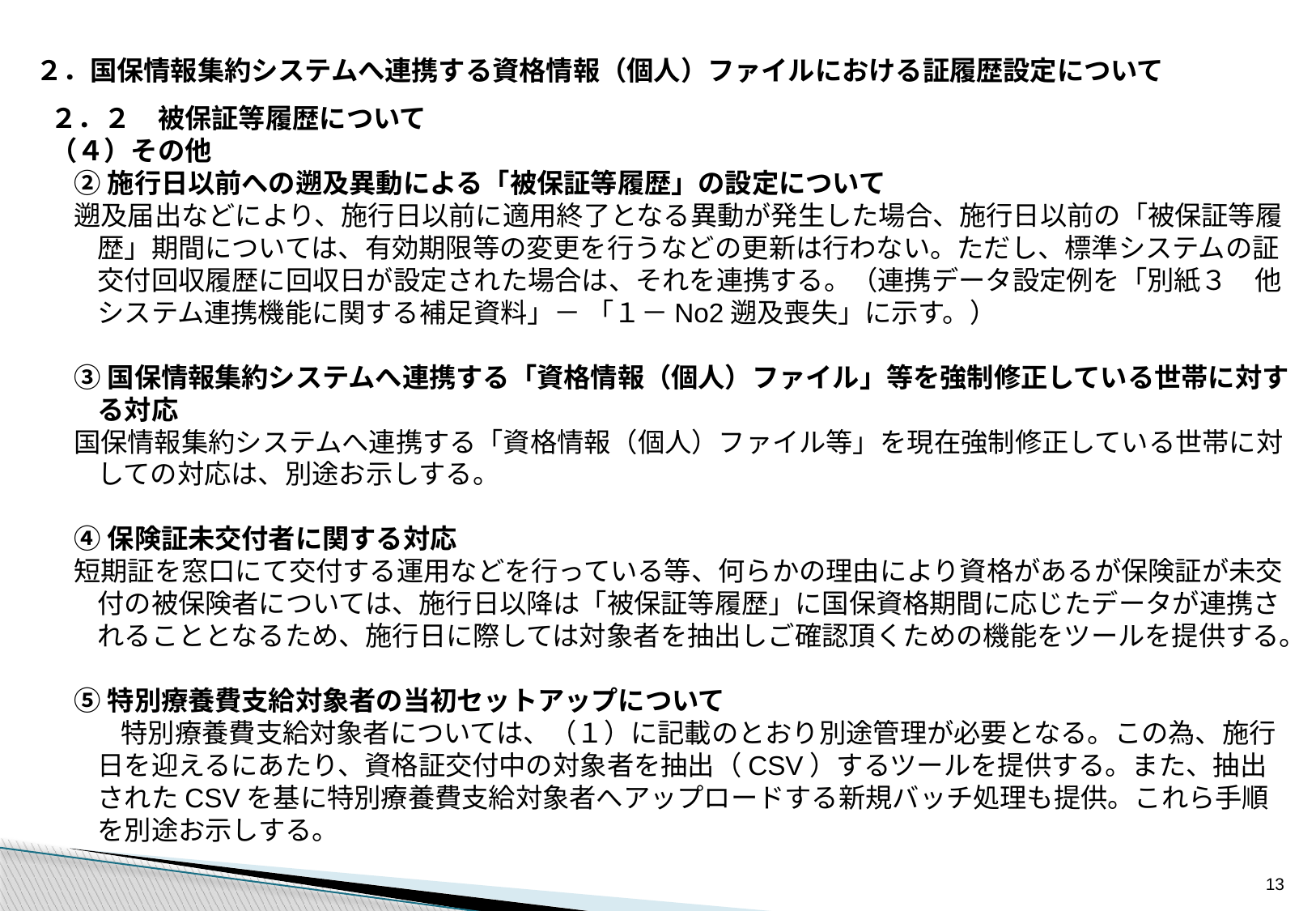

２．国保情報集約システムへ連携する資格情報（個人）ファイルにおける証履歴設定について
２．２　被保証等履歴について
（４）その他
②施行日以前への遡及異動による「被保証等履歴」の設定について
遡及届出などにより、施行日以前に適用終了となる異動が発生した場合、施行日以前の「被保証等履歴」期間については、有効期限等の変更を行うなどの更新は行わない。ただし、標準システムの証交付回収履歴に回収日が設定された場合は、それを連携する。（連携データ設定例を「別紙３　他システム連携機能に関する補足資料」－ 「１－No2遡及喪失」に示す。）

③国保情報集約システムへ連携する「資格情報（個人）ファイル」等を強制修正している世帯に対する対応
国保情報集約システムへ連携する「資格情報（個人）ファイル等」を現在強制修正している世帯に対しての対応は、別途お示しする。

④保険証未交付者に関する対応
短期証を窓口にて交付する運用などを行っている等、何らかの理由により資格があるが保険証が未交付の被保険者については、施行日以降は「被保証等履歴」に国保資格期間に応じたデータが連携されることとなるため、施行日に際しては対象者を抽出しご確認頂くための機能をツールを提供する。

⑤特別療養費支給対象者の当初セットアップについて
特別療養費支給対象者については、（１）に記載のとおり別途管理が必要となる。この為、施行日を迎えるにあたり、資格証交付中の対象者を抽出（CSV）するツールを提供する。また、抽出されたCSVを基に特別療養費支給対象者へアップロードする新規バッチ処理も提供。これら手順を別途お示しする。
13